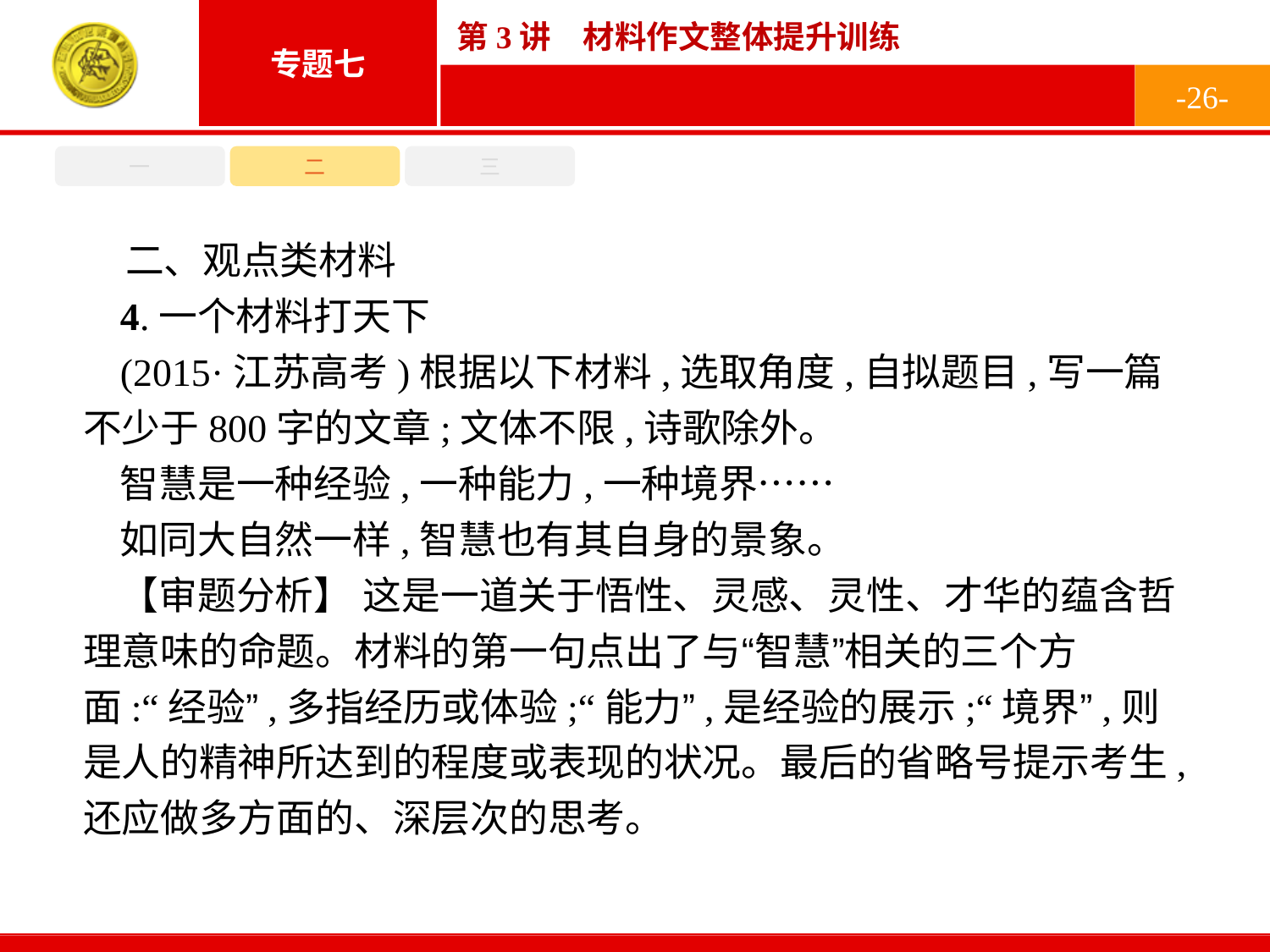

-26-
一
二
三
二、观点类材料
4.一个材料打天下
(2015·江苏高考)根据以下材料,选取角度,自拟题目,写一篇不少于800字的文章;文体不限,诗歌除外。
智慧是一种经验,一种能力,一种境界……
如同大自然一样,智慧也有其自身的景象。
【审题分析】 这是一道关于悟性、灵感、灵性、才华的蕴含哲理意味的命题。材料的第一句点出了与“智慧”相关的三个方面:“经验”,多指经历或体验;“能力”,是经验的展示;“境界”,则是人的精神所达到的程度或表现的状况。最后的省略号提示考生,还应做多方面的、深层次的思考。